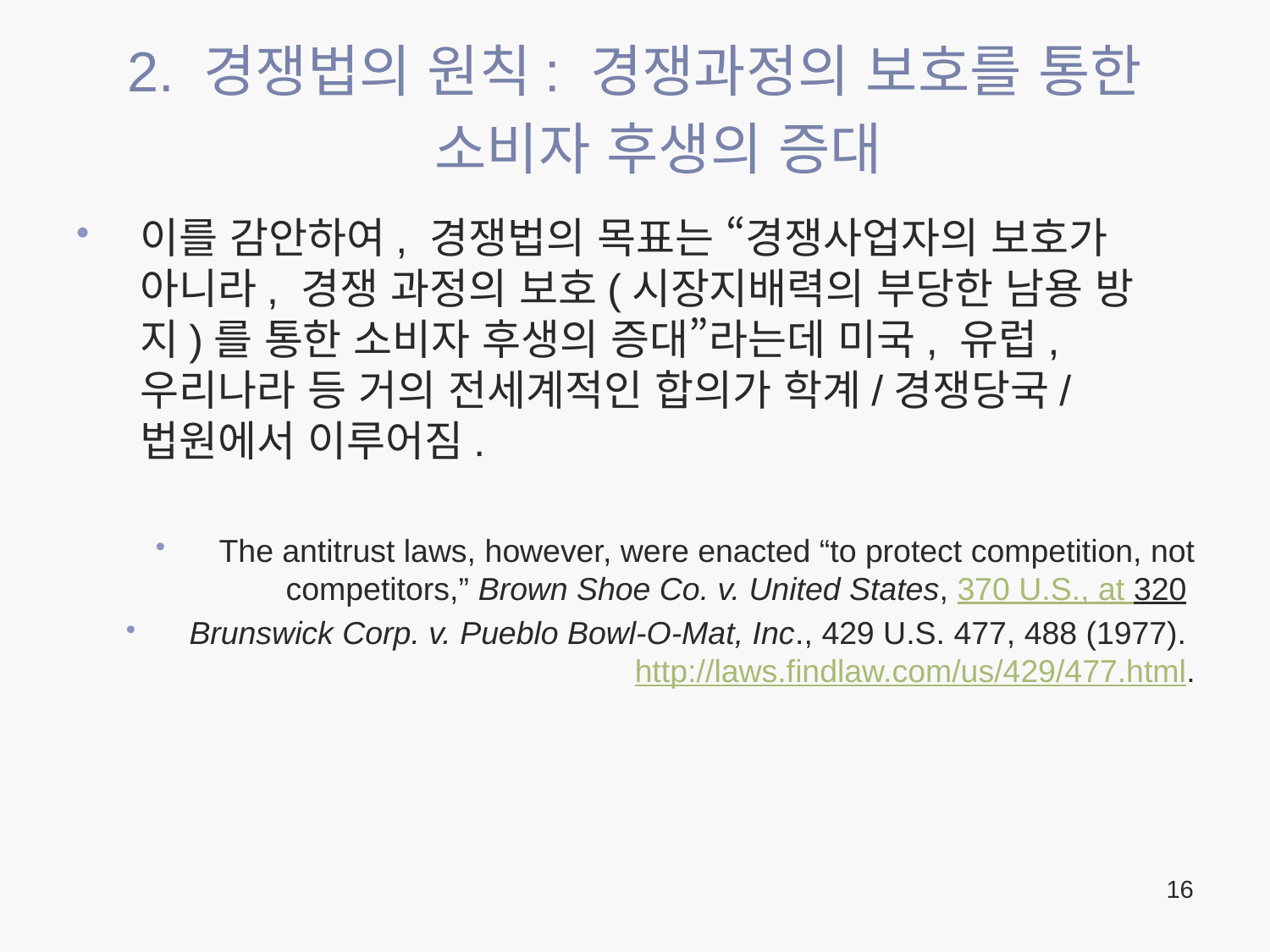

# 2. 경쟁법의 원칙: 경쟁과정의 보호를 통한 소비자 후생의 증대
이를 감안하여, 경쟁법의 목표는 “경쟁사업자의 보호가 아니라, 경쟁 과정의 보호(시장지배력의 부당한 남용 방지)를 통한 소비자 후생의 증대”라는데 미국, 유럽, 우리나라 등 거의 전세계적인 합의가 학계/경쟁당국/법원에서 이루어짐.

The antitrust laws, however, were enacted “to protect competition, not competitors,” Brown Shoe Co. v. United States, 370 U.S., at 320
Brunswick Corp. v. Pueblo Bowl-O-Mat, Inc., 429 U.S. 477, 488 (1977). http://laws.findlaw.com/us/429/477.html.

16